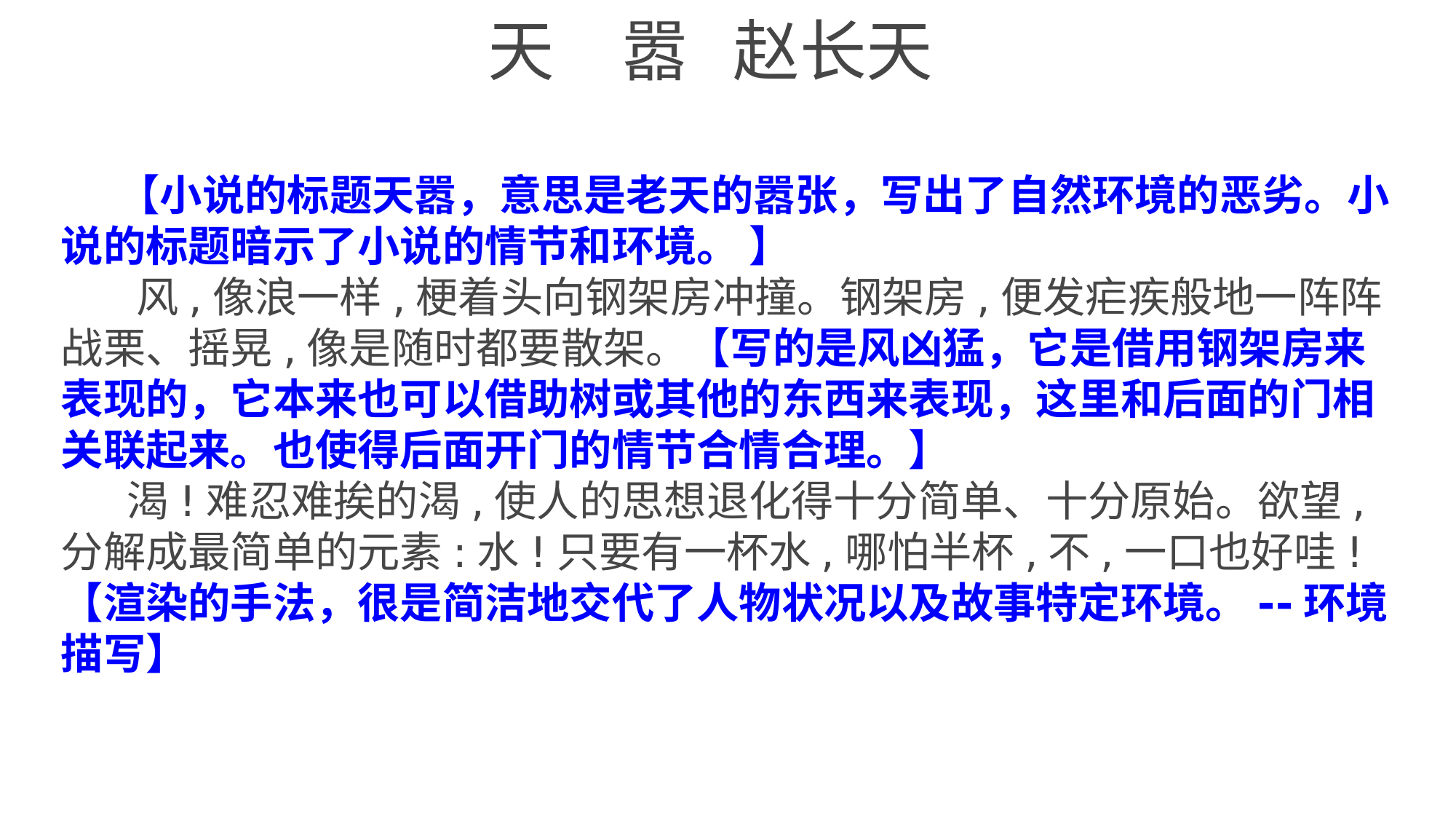

# 天　嚣   赵长天
  【小说的标题天嚣，意思是老天的嚣张，写出了自然环境的恶劣。小说的标题暗示了小说的情节和环境。 】
    风,像浪一样,梗着头向钢架房冲撞。钢架房,便发疟疾般地一阵阵战栗、摇晃,像是随时都要散架。【写的是风凶猛，它是借用钢架房来表现的，它本来也可以借助树或其他的东西来表现，这里和后面的门相关联起来。也使得后面开门的情节合情合理。】
   渴!难忍难挨的渴,使人的思想退化得十分简单、十分原始。欲望,分解成最简单的元素:水!只要有一杯水,哪怕半杯,不,一口也好哇!【渲染的手法，很是简洁地交代了人物状况以及故事特定环境。--环境描写】